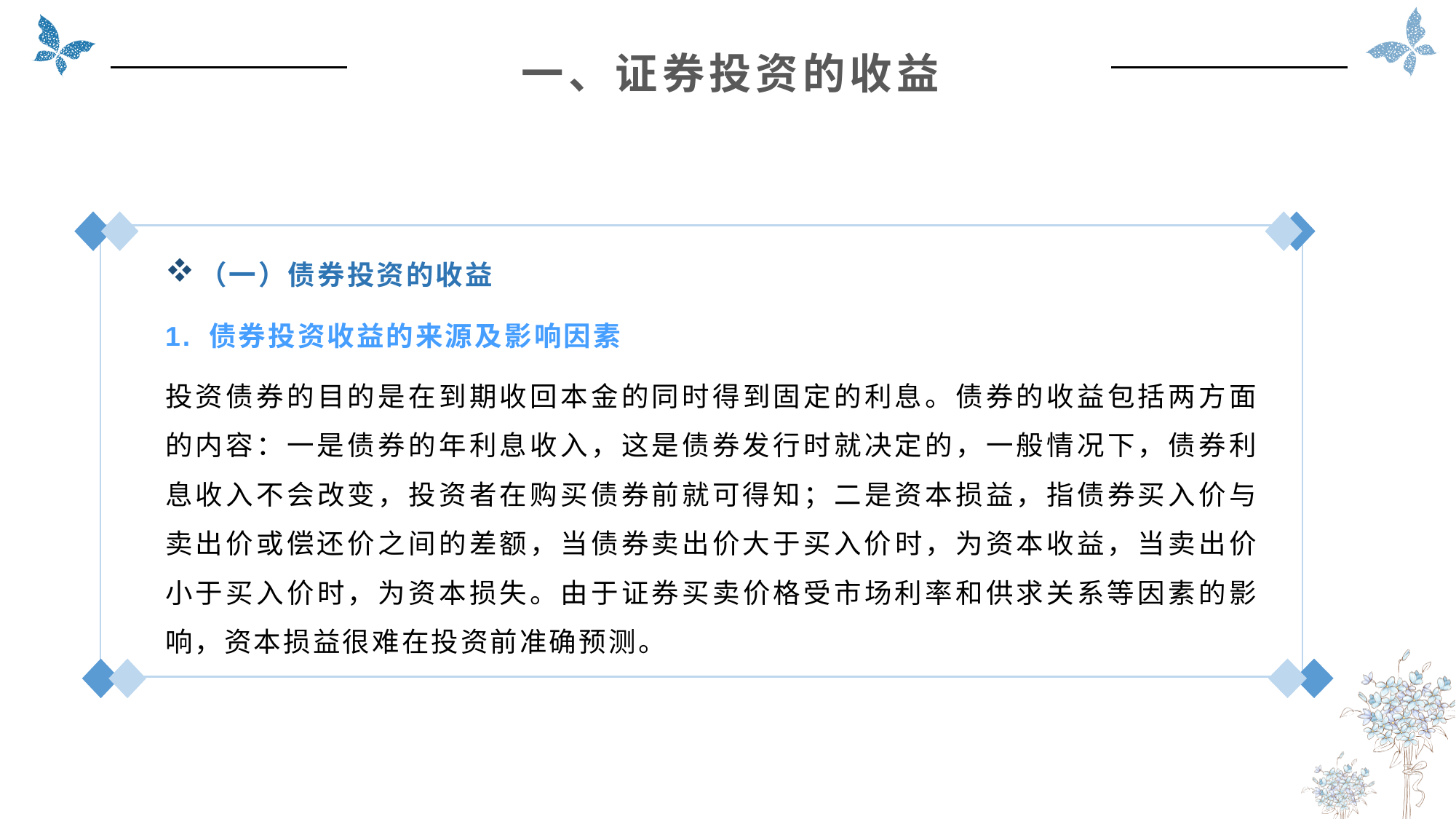

一、证券投资的收益

（一）债券投资的收益
1. 债券投资收益的来源及影响因素
投资债券的目的是在到期收回本金的同时得到固定的利息。债券的收益包括两方面的内容：一是债券的年利息收入，这是债券发行时就决定的，一般情况下，债券利息收入不会改变，投资者在购买债券前就可得知；二是资本损益，指债券买入价与卖出价或偿还价之间的差额，当债券卖出价大于买入价时，为资本收益，当卖出价小于买入价时，为资本损失。由于证券买卖价格受市场利率和供求关系等因素的影响，资本损益很难在投资前准确预测。